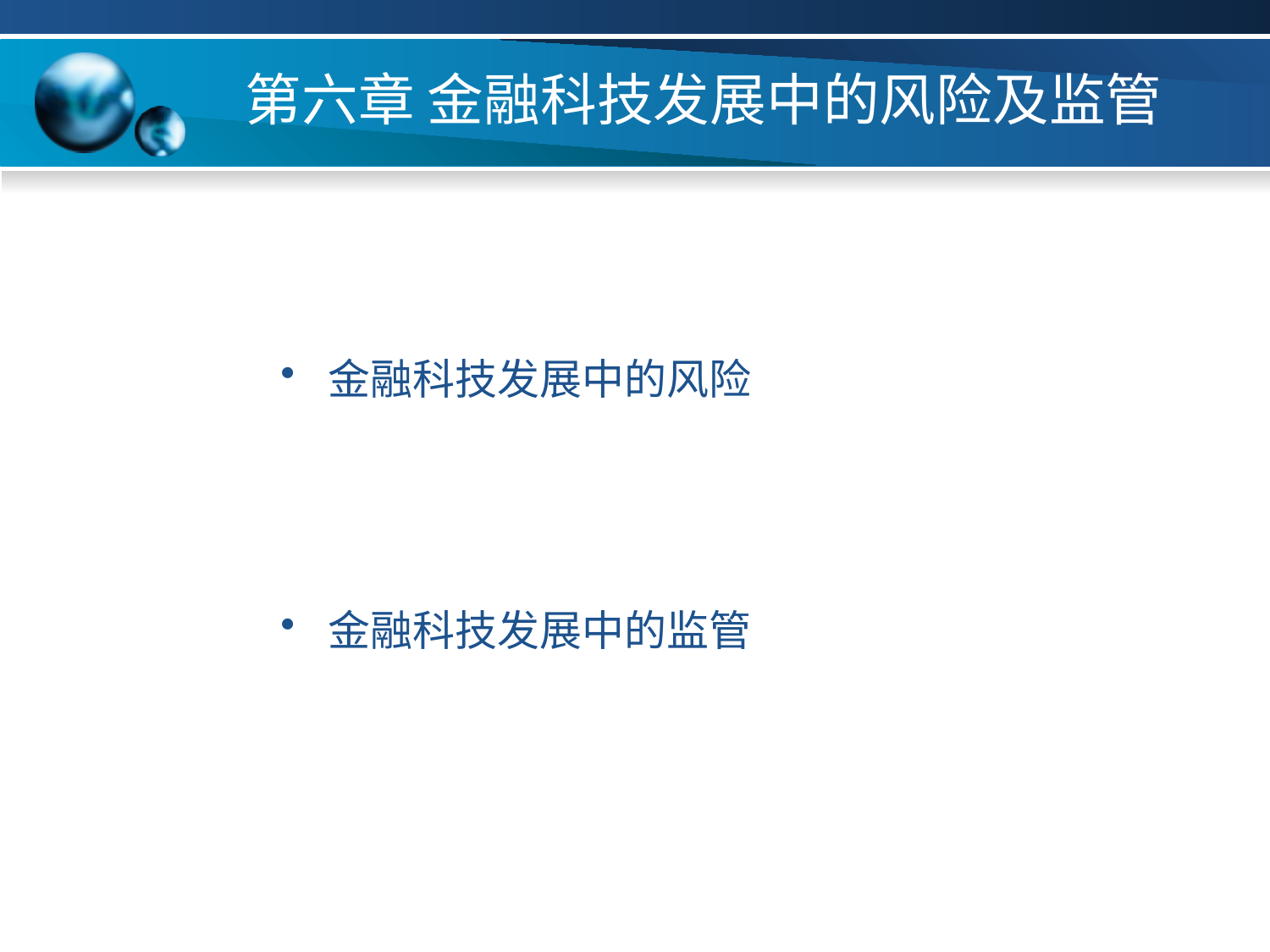

# 第六章 金融科技发展中的风险及监管
金融科技发展中的风险
金融科技发展中的监管